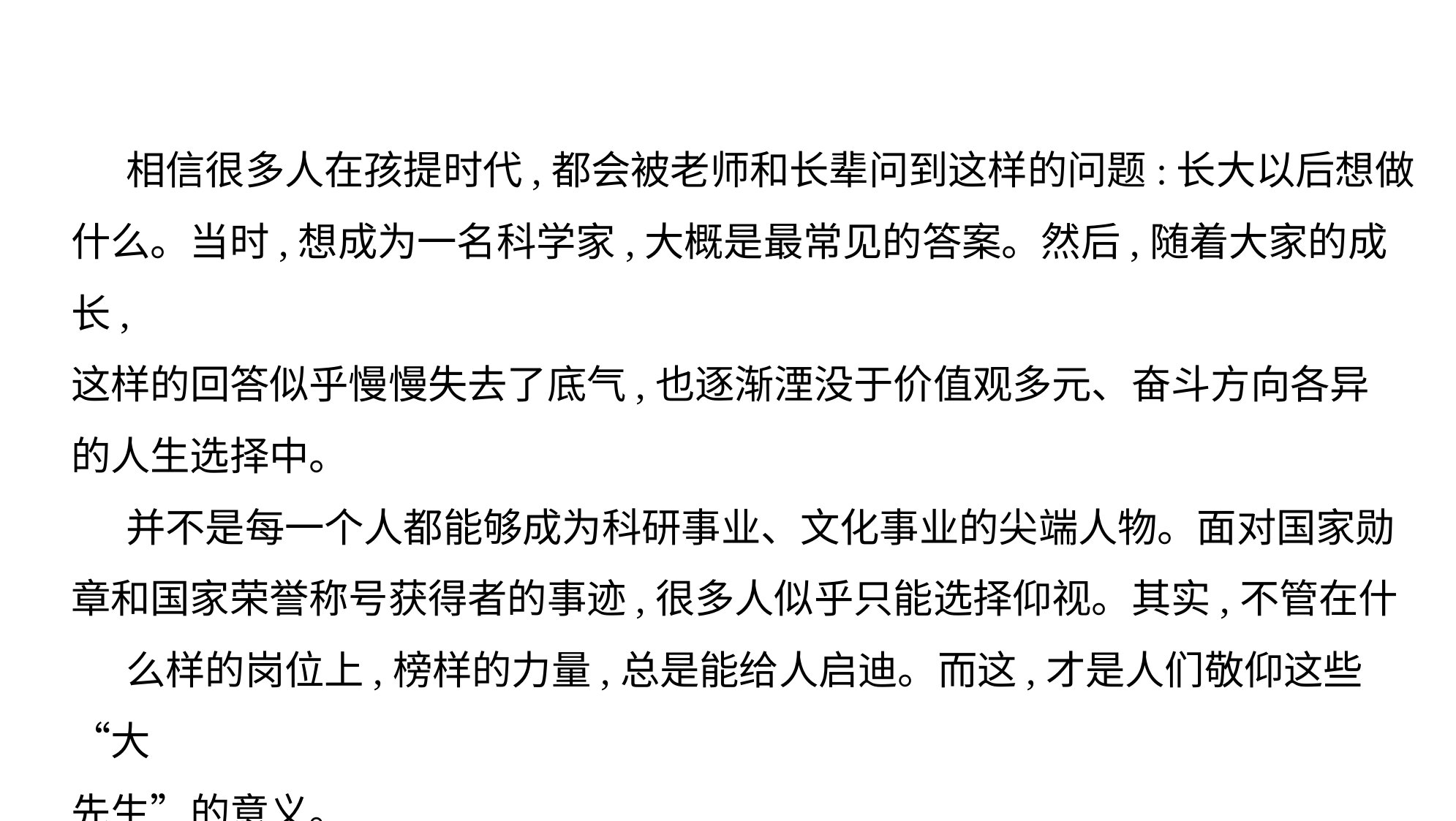

相信很多人在孩提时代,都会被老师和长辈问到这样的问题:长大以后想做  什么。当时,想成为一名科学家,大概是最常见的答案。然后,随着大家的成长,
这样的回答似乎慢慢失去了底气,也逐渐湮没于价值观多元、奋斗方向各异
的人生选择中。
并不是每一个人都能够成为科研事业、文化事业的尖端人物。面对国家勋
章和国家荣誉称号获得者的事迹,很多人似乎只能选择仰视。其实,不管在什
么样的岗位上,榜样的力量,总是能给人启迪。而这,才是人们敬仰这些“大
先生”的意义。